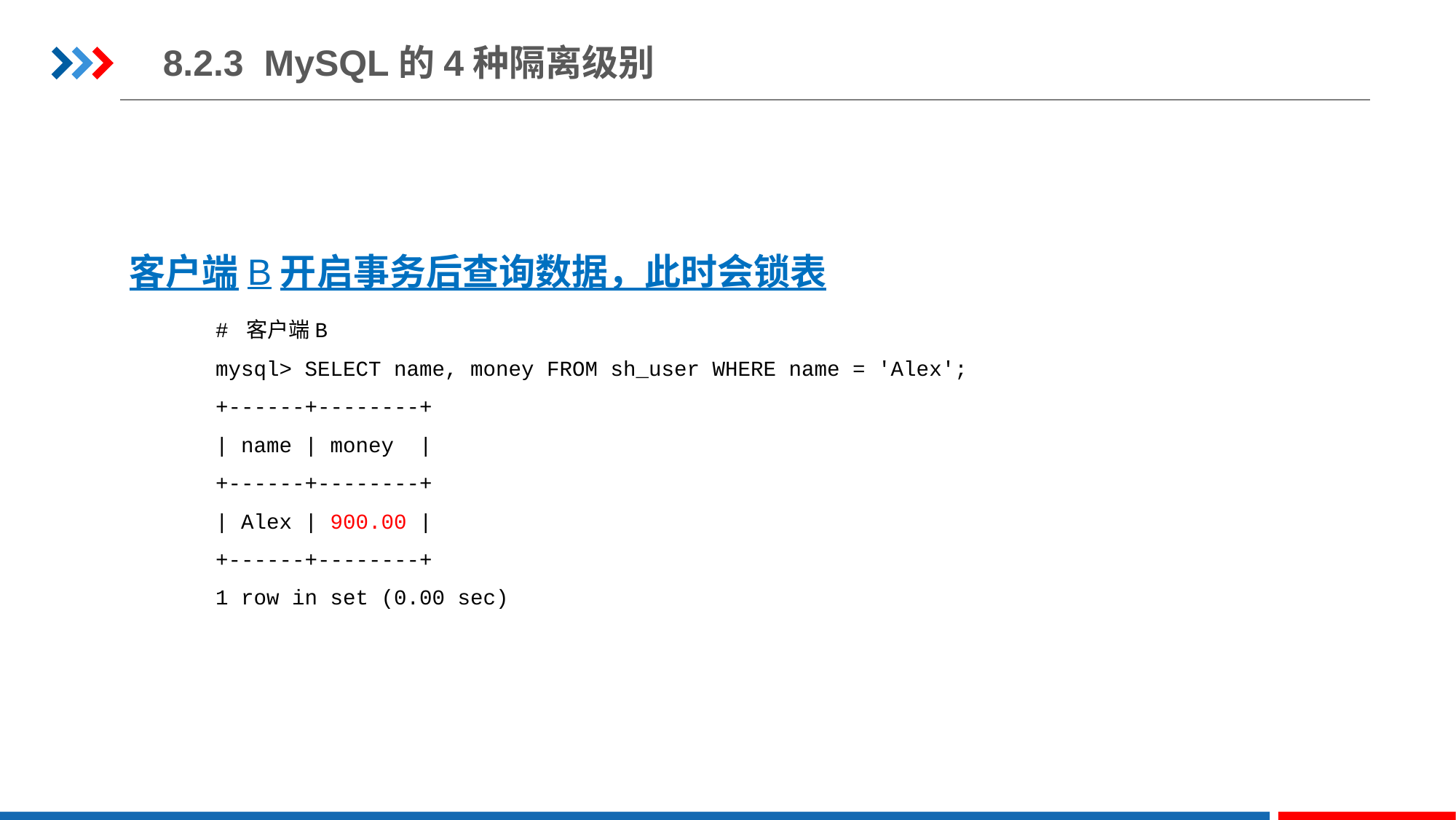

8.2.3  MySQL的4种隔离级别
客户端B开启事务后查询数据，此时会锁表
# 客户端B
mysql> SELECT name, money FROM sh_user WHERE name = 'Alex';
+------+--------+
| name | money  |
+------+--------+
| Alex | 900.00 |
+------+--------+
1 row in set (0.00 sec)